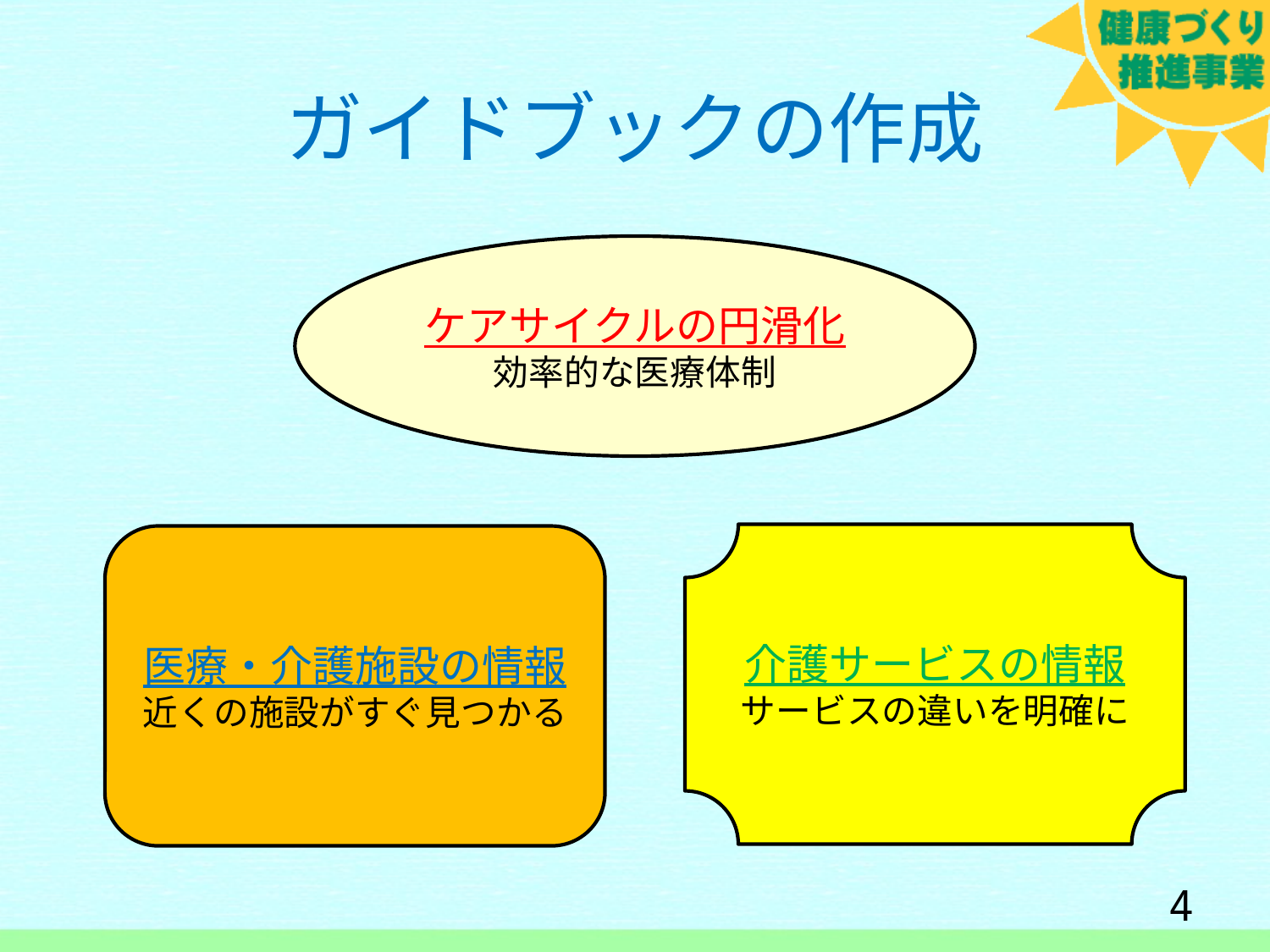

ガイドブックの作成
ケアサイクルの円滑化
効率的な医療体制
介護サービスの情報
サービスの違いを明確に
医療・介護施設の情報
近くの施設がすぐ見つかる
4